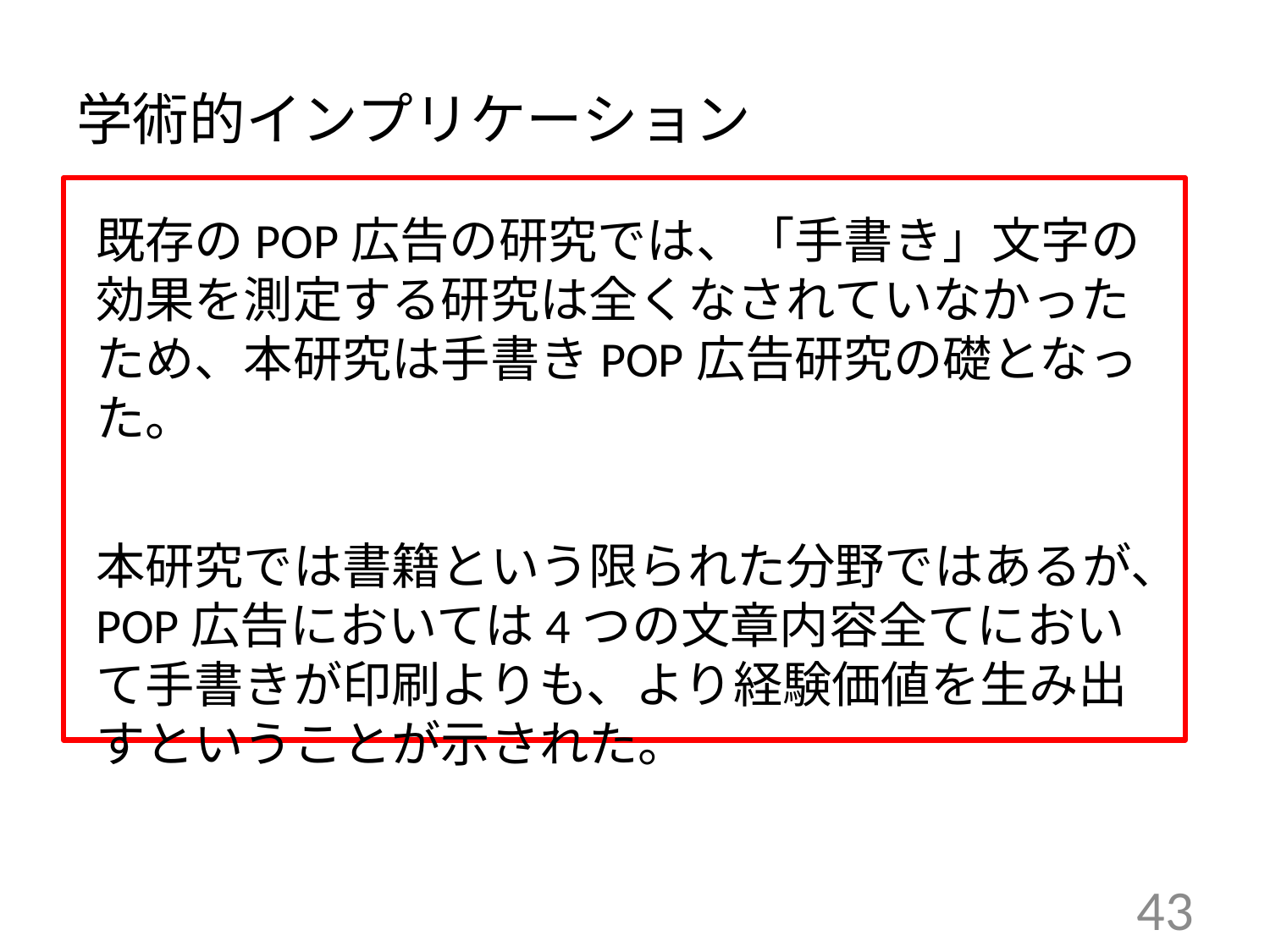

# 学術的インプリケーション

既存のPOP広告の研究では、「手書き」文字の効果を測定する研究は全くなされていなかったため、本研究は手書きPOP広告研究の礎となった。

本研究では書籍という限られた分野ではあるが、POP広告においては4つの文章内容全てにおいて手書きが印刷よりも、より経験価値を生み出すということが示された。

43